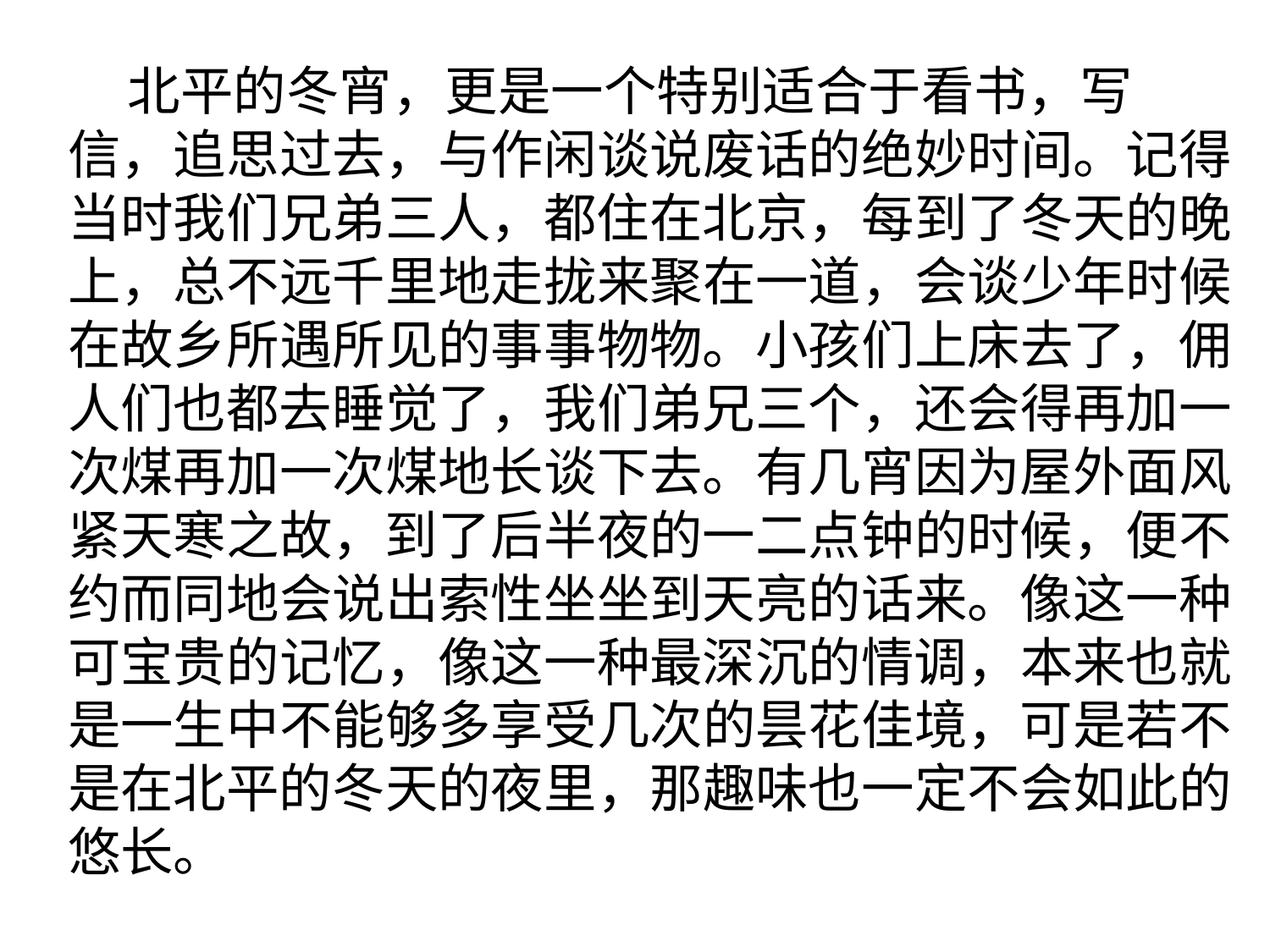

北平的冬宵，更是一个特别适合于看书，写信，追思过去，与作闲谈说废话的绝妙时间。记得当时我们兄弟三人，都住在北京，每到了冬天的晚上，总不远千里地走拢来聚在一道，会谈少年时候在故乡所遇所见的事事物物。小孩们上床去了，佣人们也都去睡觉了，我们弟兄三个，还会得再加一次煤再加一次煤地长谈下去。有几宵因为屋外面风紧天寒之故，到了后半夜的一二点钟的时候，便不约而同地会说出索性坐坐到天亮的话来。像这一种可宝贵的记忆，像这一种最深沉的情调，本来也就是一生中不能够多享受几次的昙花佳境，可是若不是在北平的冬天的夜里，那趣味也一定不会如此的悠长。